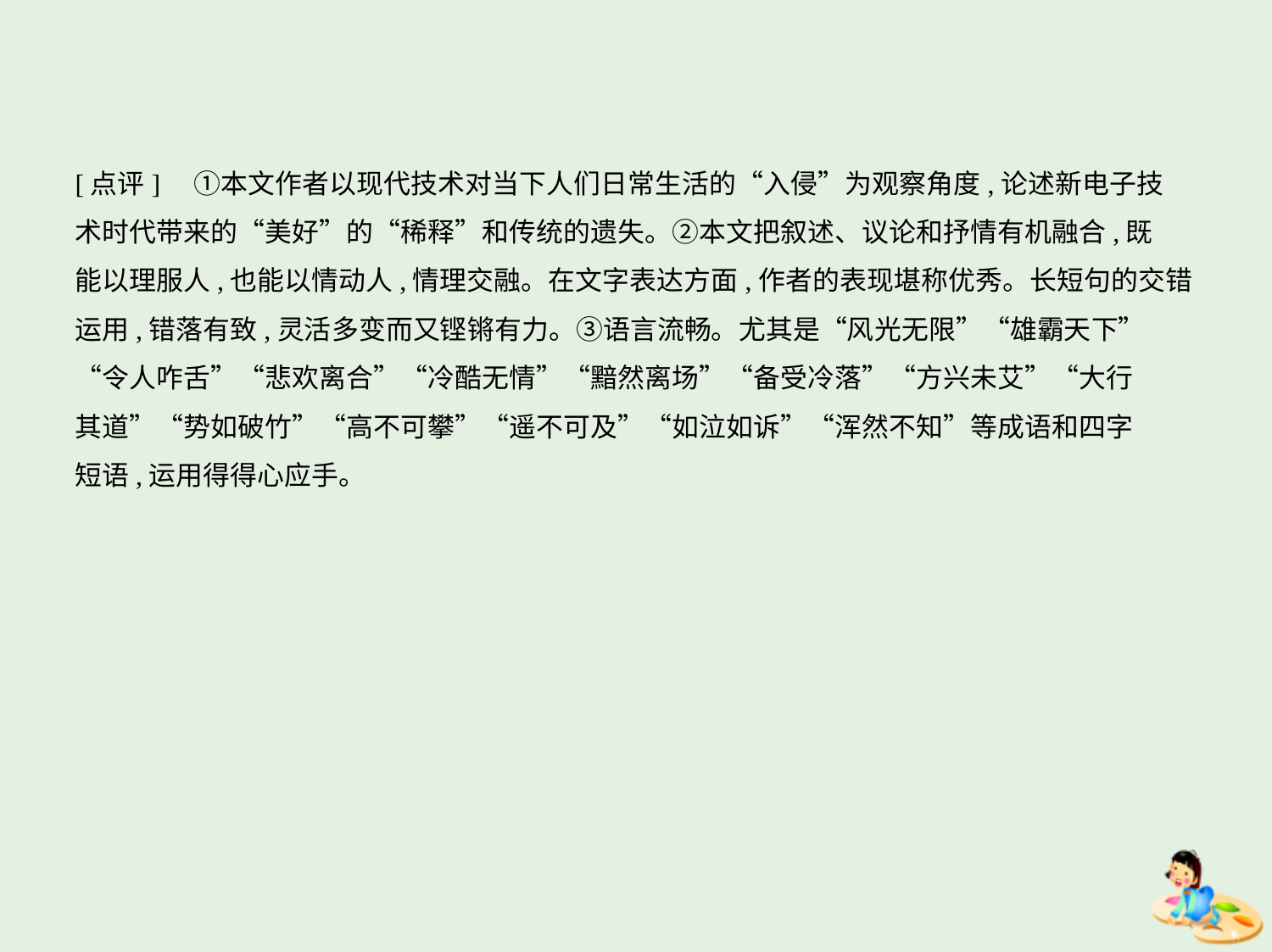

[点评]　①本文作者以现代技术对当下人们日常生活的“入侵”为观察角度,论述新电子技
术时代带来的“美好”的“稀释”和传统的遗失。②本文把叙述、议论和抒情有机融合,既
能以理服人,也能以情动人,情理交融。在文字表达方面,作者的表现堪称优秀。长短句的交错
运用,错落有致,灵活多变而又铿锵有力。③语言流畅。尤其是“风光无限”“雄霸天下”
“令人咋舌”“悲欢离合”“冷酷无情”“黯然离场”“备受冷落”“方兴未艾”“大行
其道”“势如破竹”“高不可攀”“遥不可及”“如泣如诉”“浑然不知”等成语和四字
短语,运用得得心应手。